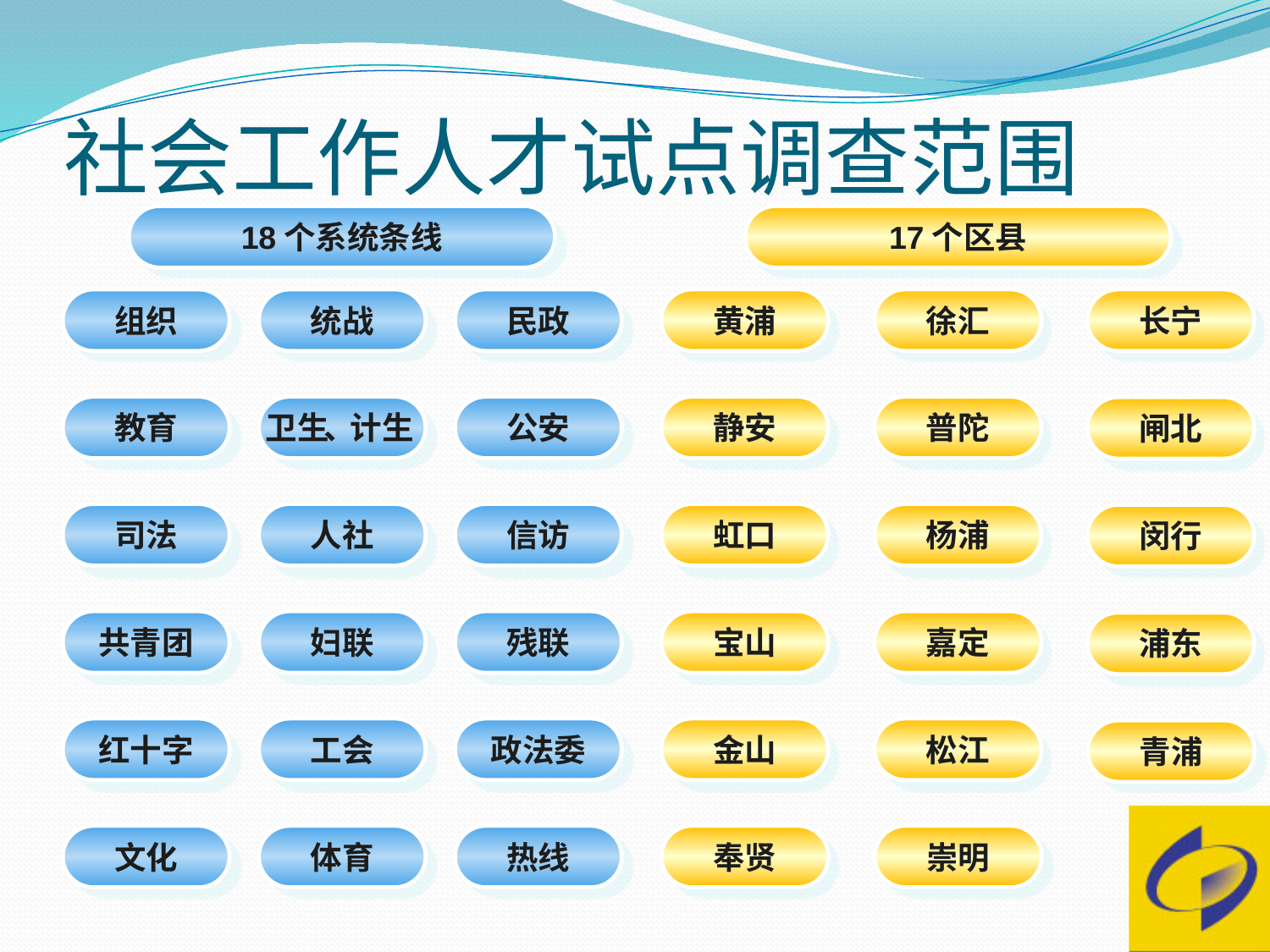

# 社会工作人才试点调查范围

18个系统条线

17个区县

组织

统战

民政

黄浦

徐汇

长宁

教育

卫生、计生

公安

静安

普陀

闸北

司法

人社

信访

虹口

杨浦

闵行

共青团

妇联

残联

宝山

嘉定

浦东

红十字

工会

政法委

金山

松江

青浦

文化

体育

热线

奉贤

崇明